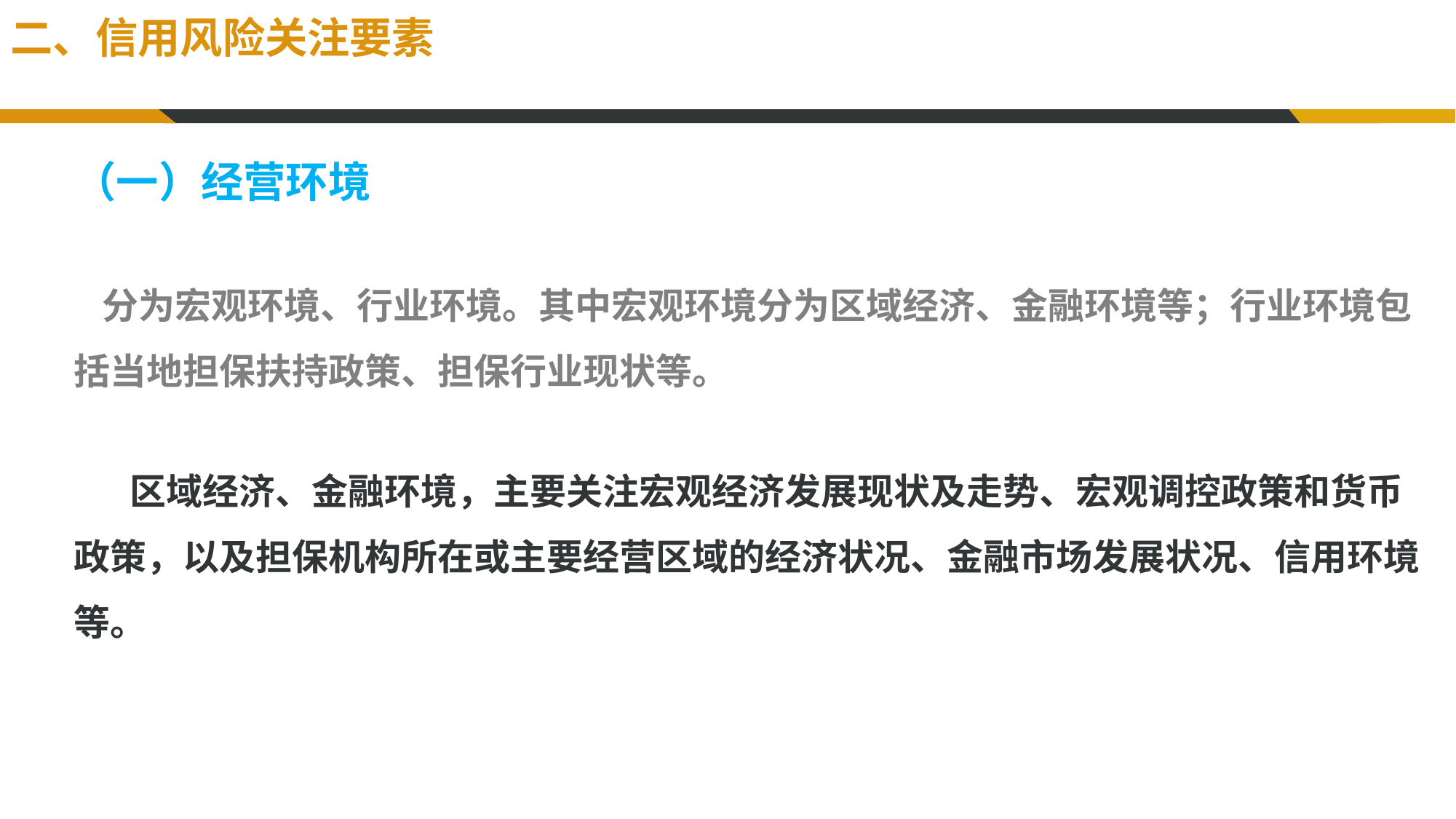

二、信用风险关注要素
（一）经营环境

   分为宏观环境、行业环境。其中宏观环境分为区域经济、金融环境等；行业环境包括当地担保扶持政策、担保行业现状等。

       区域经济、金融环境，主要关注宏观经济发展现状及走势、宏观调控政策和货币政策，以及担保机构所在或主要经营区域的经济状况、金融市场发展状况、信用环境等。